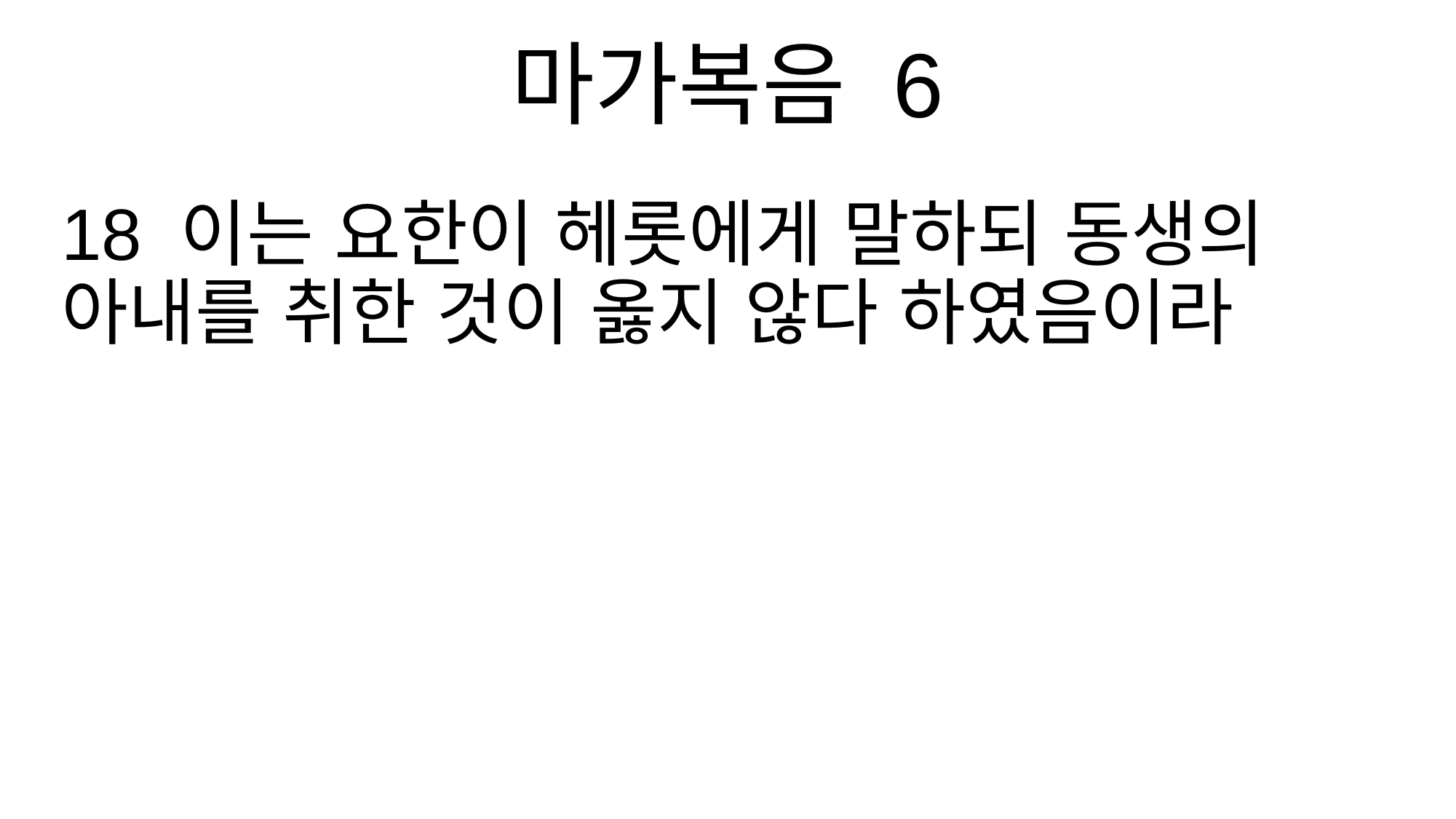

마가복음 6
18 이는 요한이 헤롯에게 말하되 동생의 아내를 취한 것이 옳지 않다 하였음이라